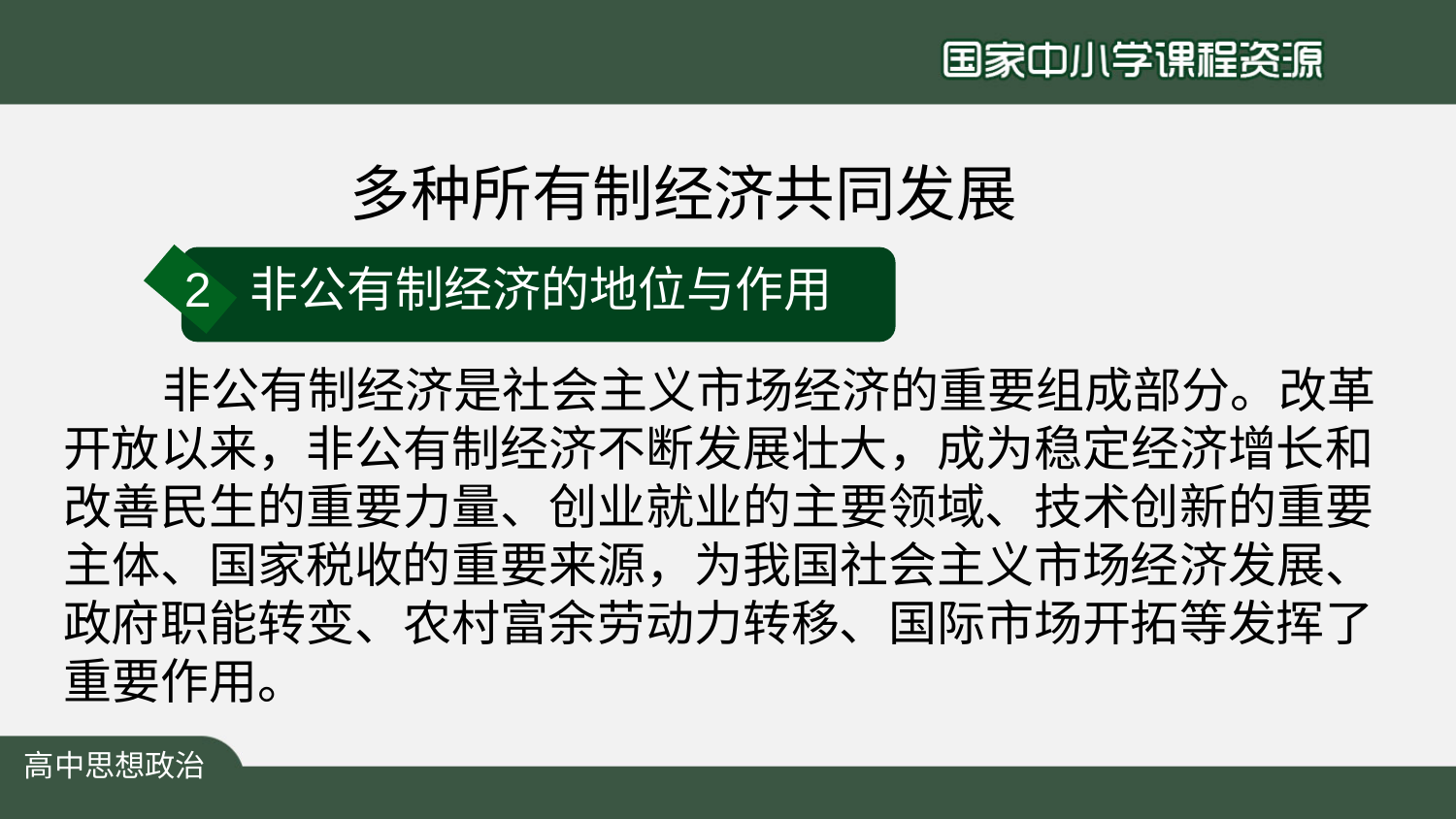

# 多种所有制经济共同发展

2  非公有制经济的地位与作用

        非公有制经济是社会主义市场经济的重要组成部分。改革开放以来，非公有制经济不断发展壮大，成为稳定经济增长和改善民生的重要力量、创业就业的主要领域、技术创新的重要主体、国家税收的重要来源，为我国社会主义市场经济发展、政府职能转变、农村富余劳动力转移、国际市场开拓等发挥了重要作用。